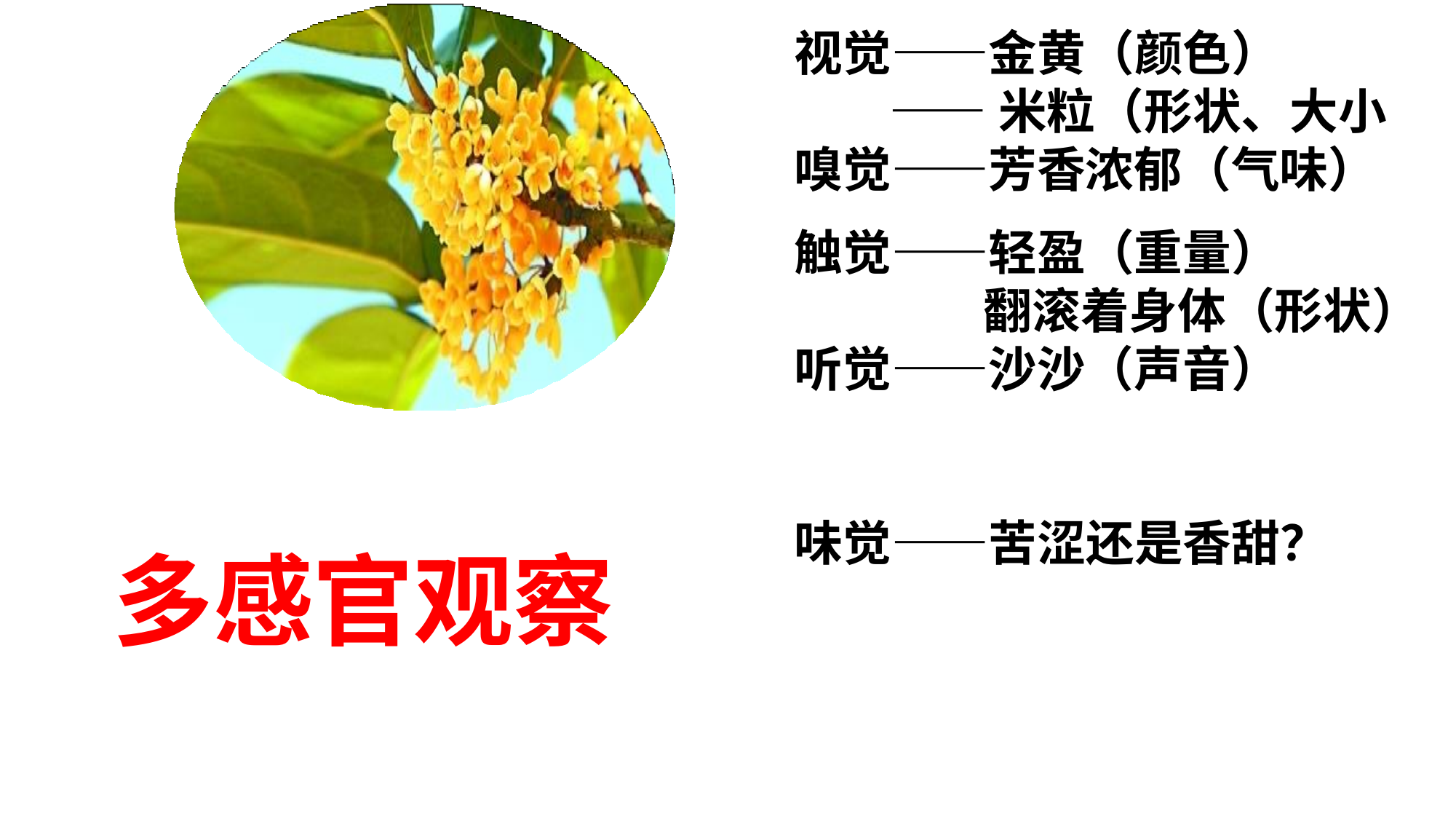

# ——米粒（形状、大小嗅觉——芳香浓郁（气味）
视觉——金黄（颜色）
触觉——轻盈（重量）
                翻滚着身体（形状）
听觉——沙沙（声音）
味觉——苦涩还是香甜？
多感官观察